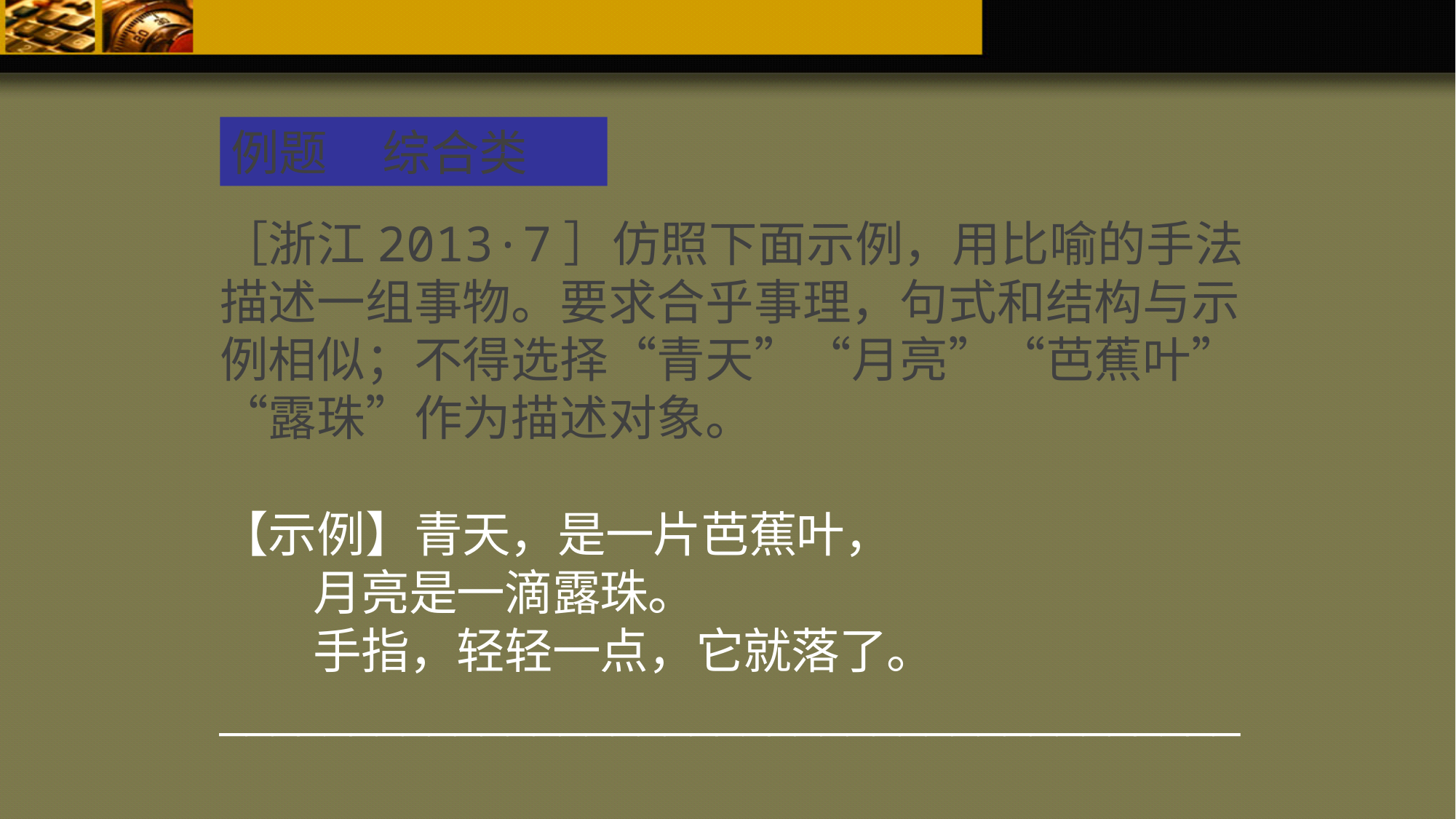

例题     综合类
［浙江2013·7］仿照下面示例，用比喻的手法描述一组事物。要求合乎事理，句式和结构与示例相似；不得选择“青天”“月亮”“芭蕉叶”“露珠”作为描述对象。

【示例】青天，是一片芭蕉叶，
        月亮是一滴露珠。
        手指，轻轻一点，它就落了。
_______________________________________